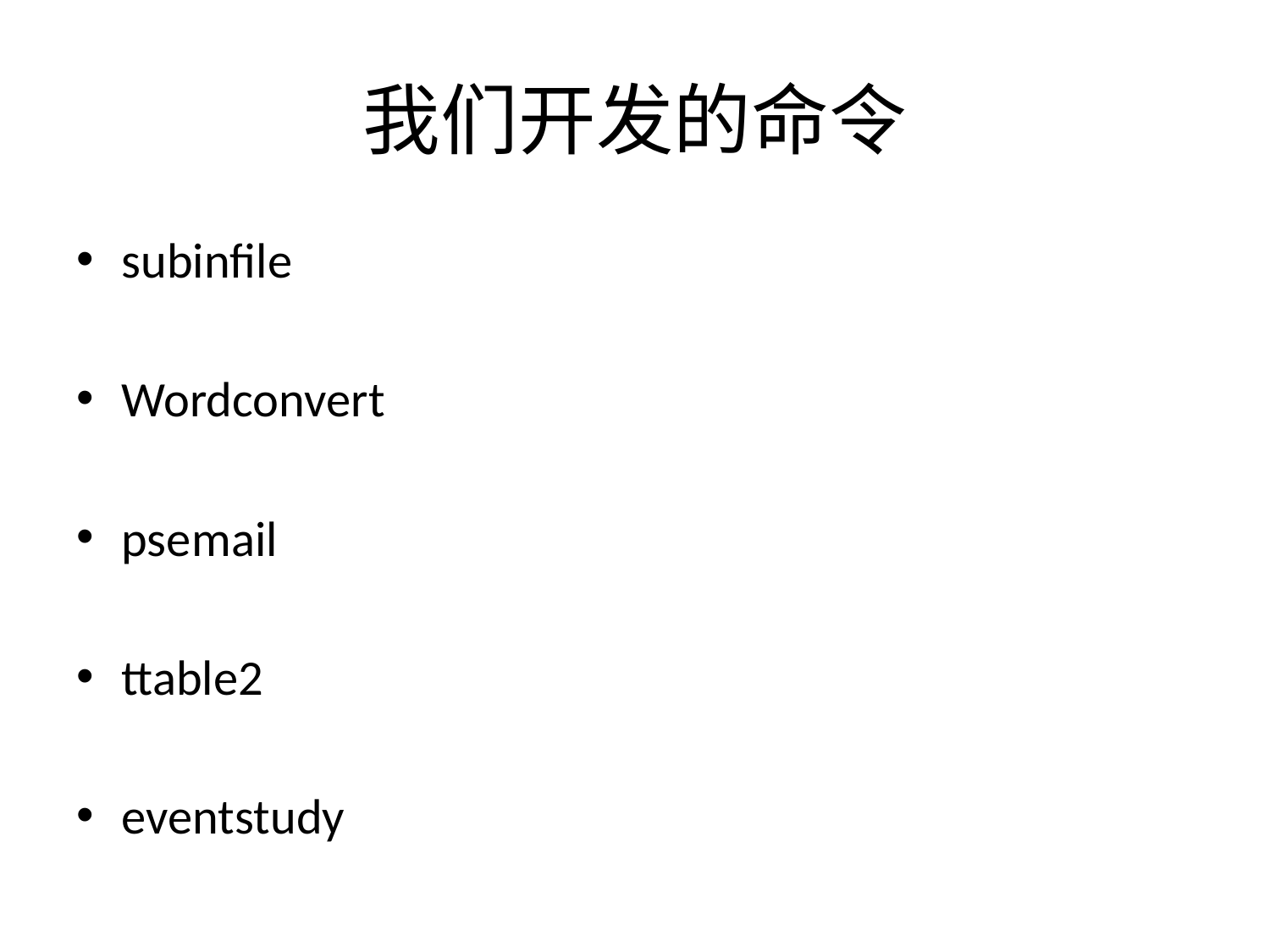

# 我们开发的命令
subinfile

Wordconvert

psemail

ttable2

eventstudy